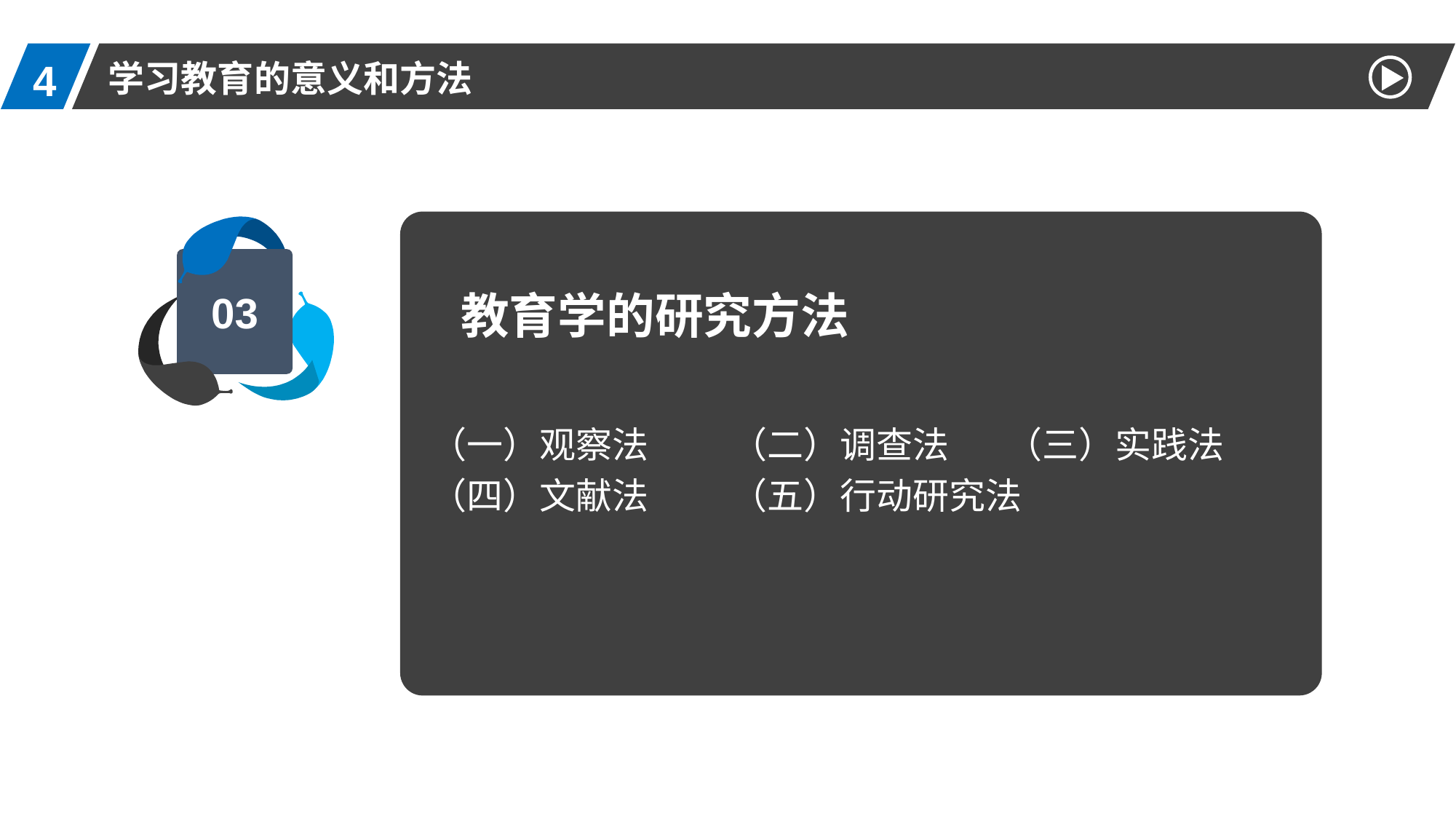

4
学习教育的意义和方法

03

教育学的研究方法
（一）观察法          （二）调查法       （三）实践法
（四）文献法          （五）行动研究法